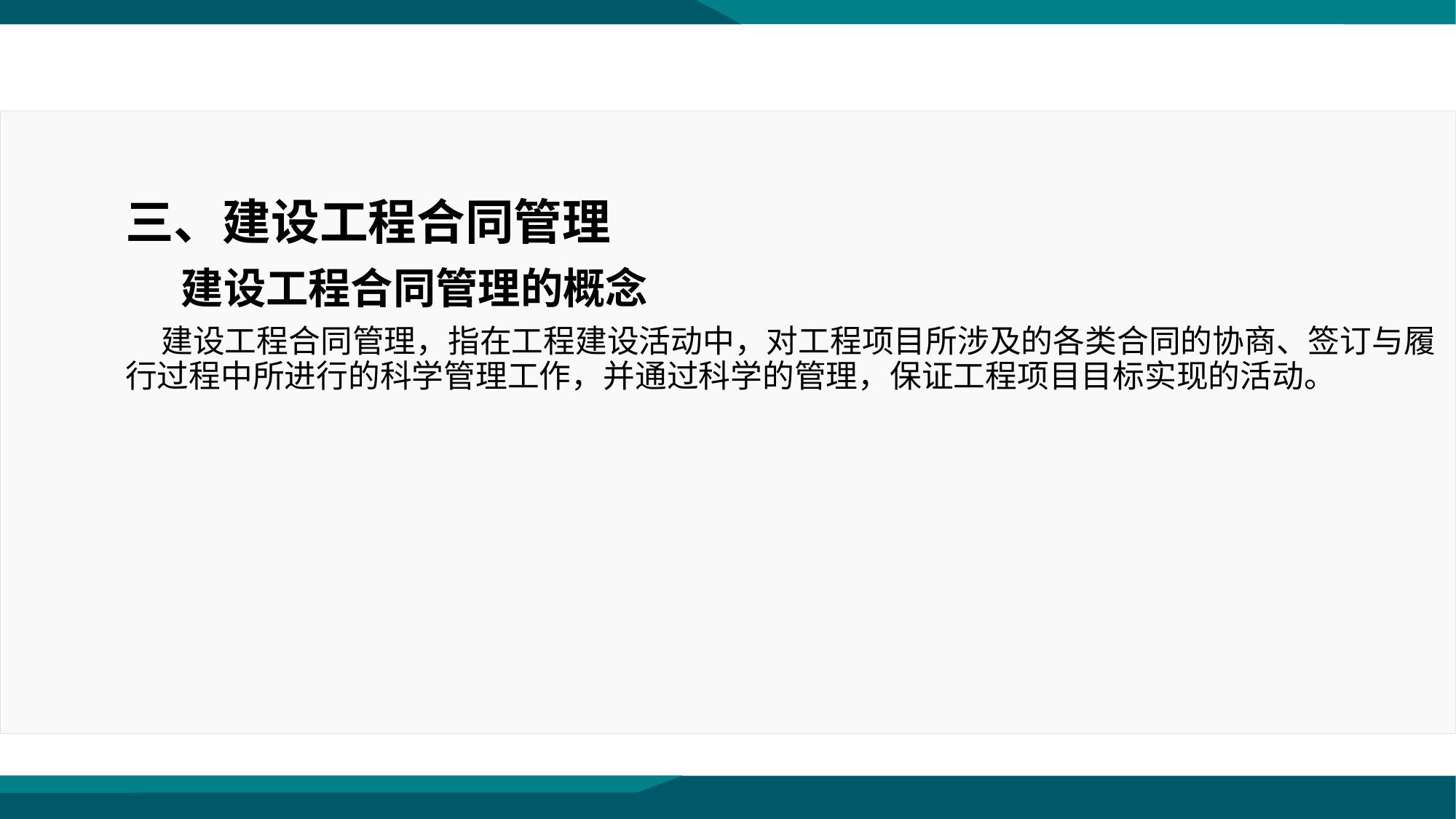

三、建设工程合同管理
    建设工程合同管理的概念
    建设工程合同管理，指在工程建设活动中，对工程项目所涉及的各类合同的协商、签订与履行过程中所进行的科学管理工作，并通过科学的管理，保证工程项目目标实现的活动。